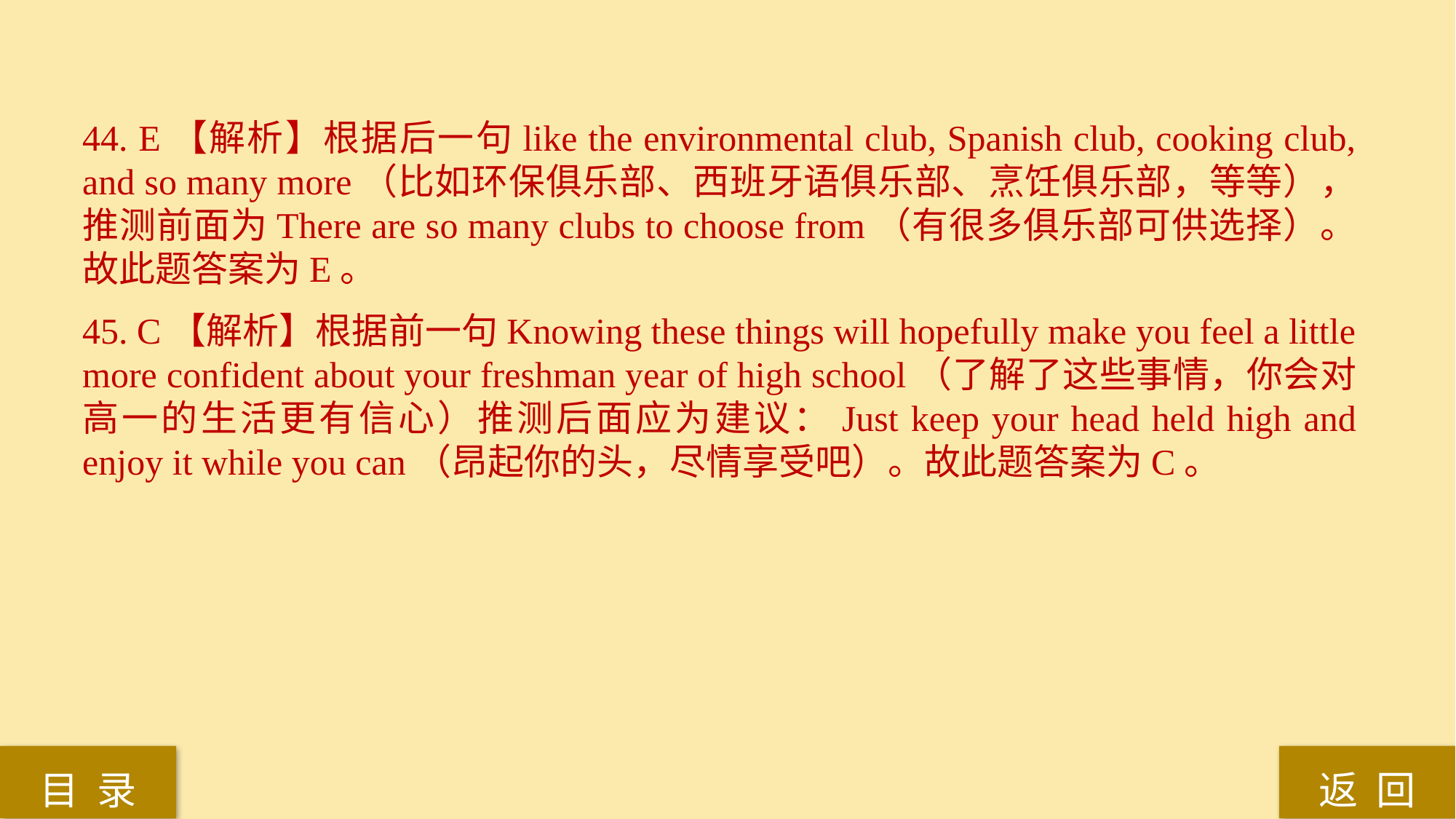

44. E【解析】根据后一句like the environmental club, Spanish club, cooking club, and so many more（比如环保俱乐部、西班牙语俱乐部、烹饪俱乐部，等等），推测前面为There are so many clubs to choose from（有很多俱乐部可供选择）。故此题答案为E。
45. C【解析】根据前一句Knowing these things will hopefully make you feel a little more confident about your freshman year of high school（了解了这些事情，你会对高一的生活更有信心）推测后面应为建议：Just keep your head held high and enjoy it while you can（昂起你的头，尽情享受吧）。故此题答案为C。
返  回